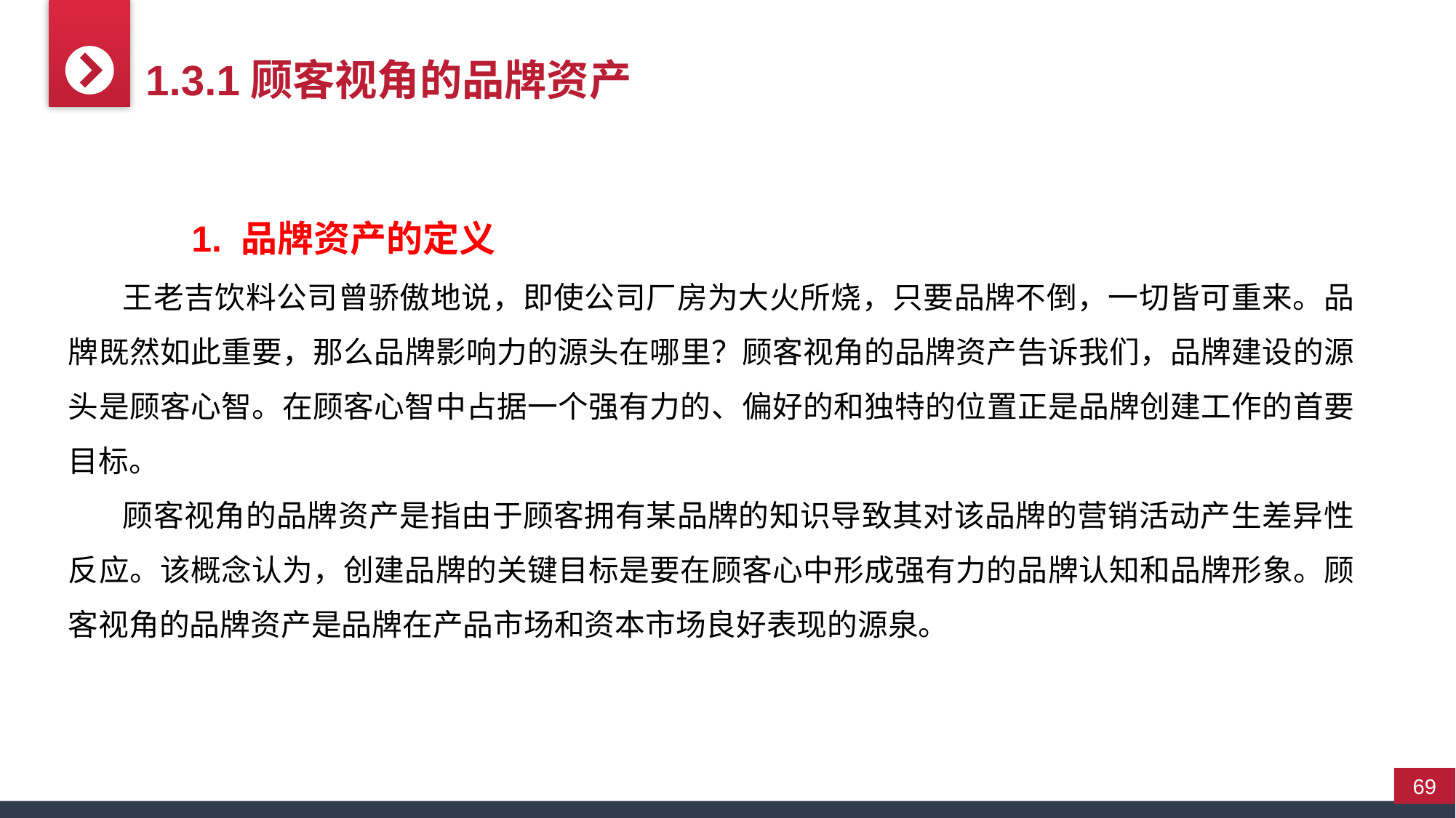

1.3.1顾客视角的品牌资产
1. 品牌资产的定义
王老吉饮料公司曾骄傲地说，即使公司厂房为大火所烧，只要品牌不倒，一切皆可重来。品牌既然如此重要，那么品牌影响力的源头在哪里？顾客视角的品牌资产告诉我们，品牌建设的源头是顾客心智。在顾客心智中占据一个强有力的、偏好的和独特的位置正是品牌创建工作的首要目标。
顾客视角的品牌资产是指由于顾客拥有某品牌的知识导致其对该品牌的营销活动产生差异性反应。该概念认为，创建品牌的关键目标是要在顾客心中形成强有力的品牌认知和品牌形象。顾客视角的品牌资产是品牌在产品市场和资本市场良好表现的源泉。